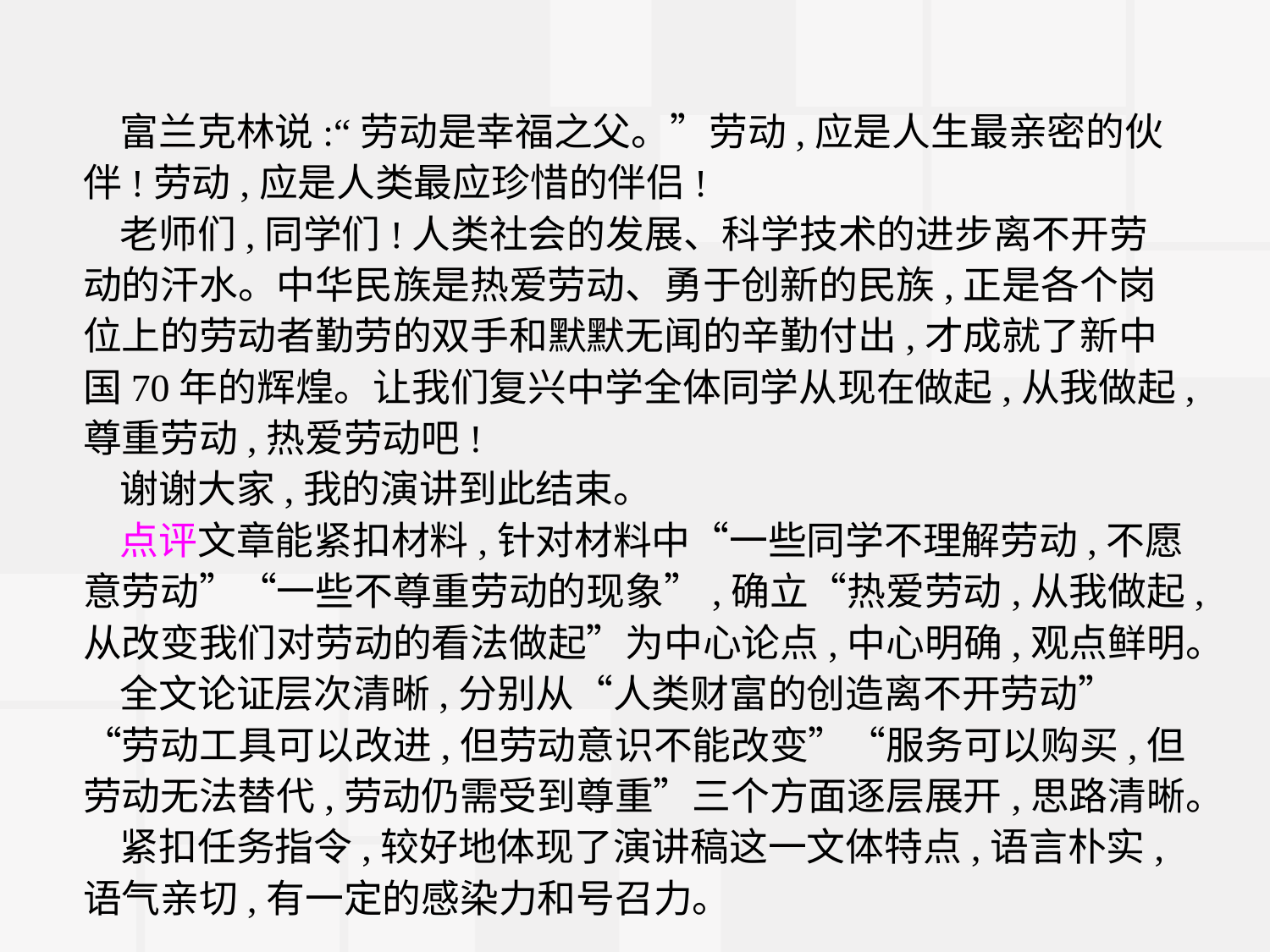

富兰克林说:“劳动是幸福之父。”劳动,应是人生最亲密的伙伴!劳动,应是人类最应珍惜的伴侣!
老师们,同学们!人类社会的发展、科学技术的进步离不开劳动的汗水。中华民族是热爱劳动、勇于创新的民族,正是各个岗位上的劳动者勤劳的双手和默默无闻的辛勤付出,才成就了新中国70年的辉煌。让我们复兴中学全体同学从现在做起,从我做起,尊重劳动,热爱劳动吧!
谢谢大家,我的演讲到此结束。
点评文章能紧扣材料,针对材料中“一些同学不理解劳动,不愿意劳动”“一些不尊重劳动的现象”,确立“热爱劳动,从我做起,从改变我们对劳动的看法做起”为中心论点,中心明确,观点鲜明。
全文论证层次清晰,分别从“人类财富的创造离不开劳动”“劳动工具可以改进,但劳动意识不能改变”“服务可以购买,但劳动无法替代,劳动仍需受到尊重”三个方面逐层展开,思路清晰。
紧扣任务指令,较好地体现了演讲稿这一文体特点,语言朴实,语气亲切,有一定的感染力和号召力。